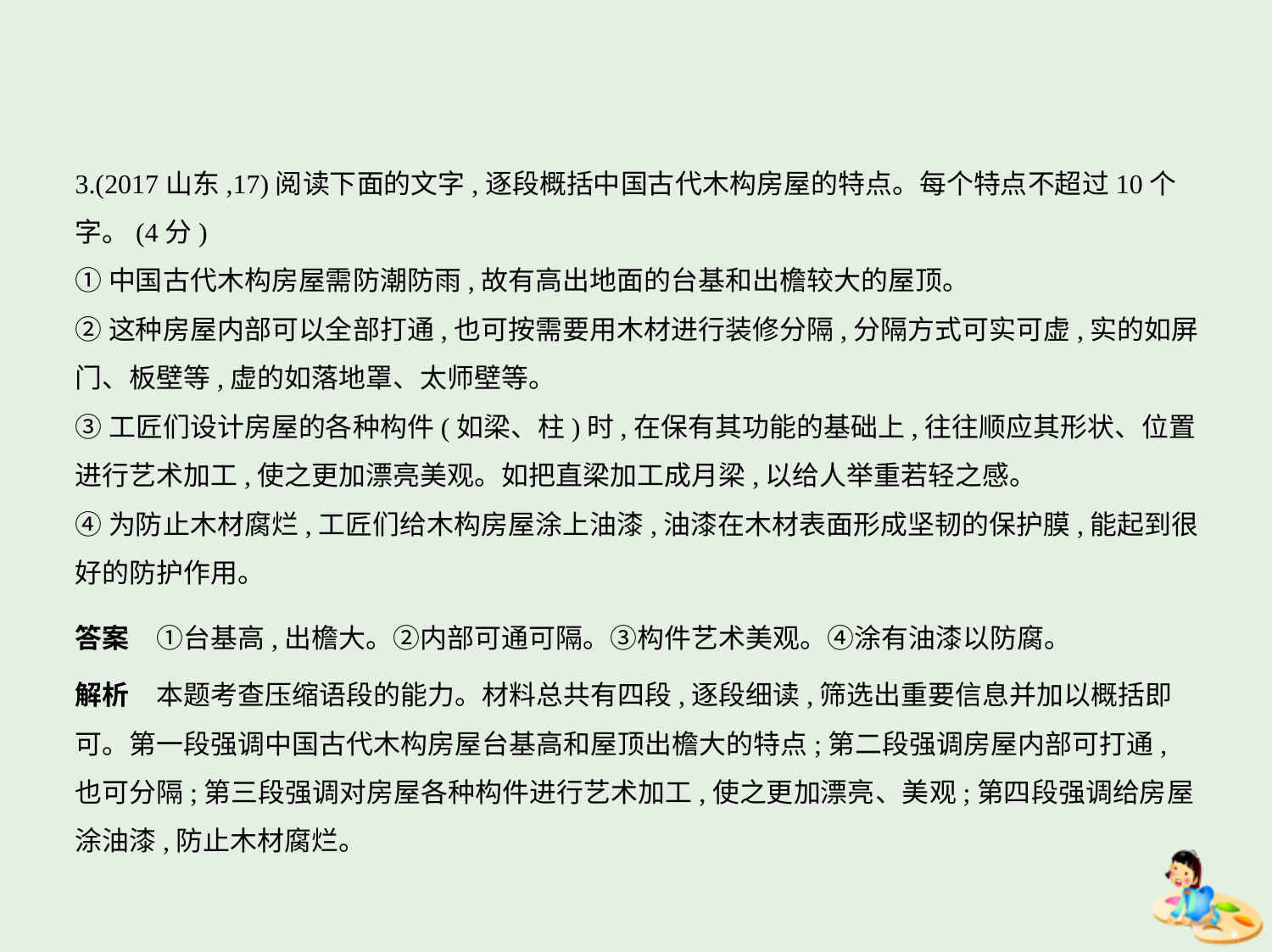

3.(2017山东,17)阅读下面的文字,逐段概括中国古代木构房屋的特点。每个特点不超过10个
字。(4分)
①中国古代木构房屋需防潮防雨,故有高出地面的台基和出檐较大的屋顶。
②这种房屋内部可以全部打通,也可按需要用木材进行装修分隔,分隔方式可实可虚,实的如屏
门、板壁等,虚的如落地罩、太师壁等。
③工匠们设计房屋的各种构件(如梁、柱)时,在保有其功能的基础上,往往顺应其形状、位置
进行艺术加工,使之更加漂亮美观。如把直梁加工成月梁,以给人举重若轻之感。
④为防止木材腐烂,工匠们给木构房屋涂上油漆,油漆在木材表面形成坚韧的保护膜,能起到很
好的防护作用。
答案　①台基高,出檐大。②内部可通可隔。③构件艺术美观。④涂有油漆以防腐。
解析　本题考查压缩语段的能力。材料总共有四段,逐段细读,筛选出重要信息并加以概括即
可。第一段强调中国古代木构房屋台基高和屋顶出檐大的特点;第二段强调房屋内部可打通,
也可分隔;第三段强调对房屋各种构件进行艺术加工,使之更加漂亮、美观;第四段强调给房屋
涂油漆,防止木材腐烂。